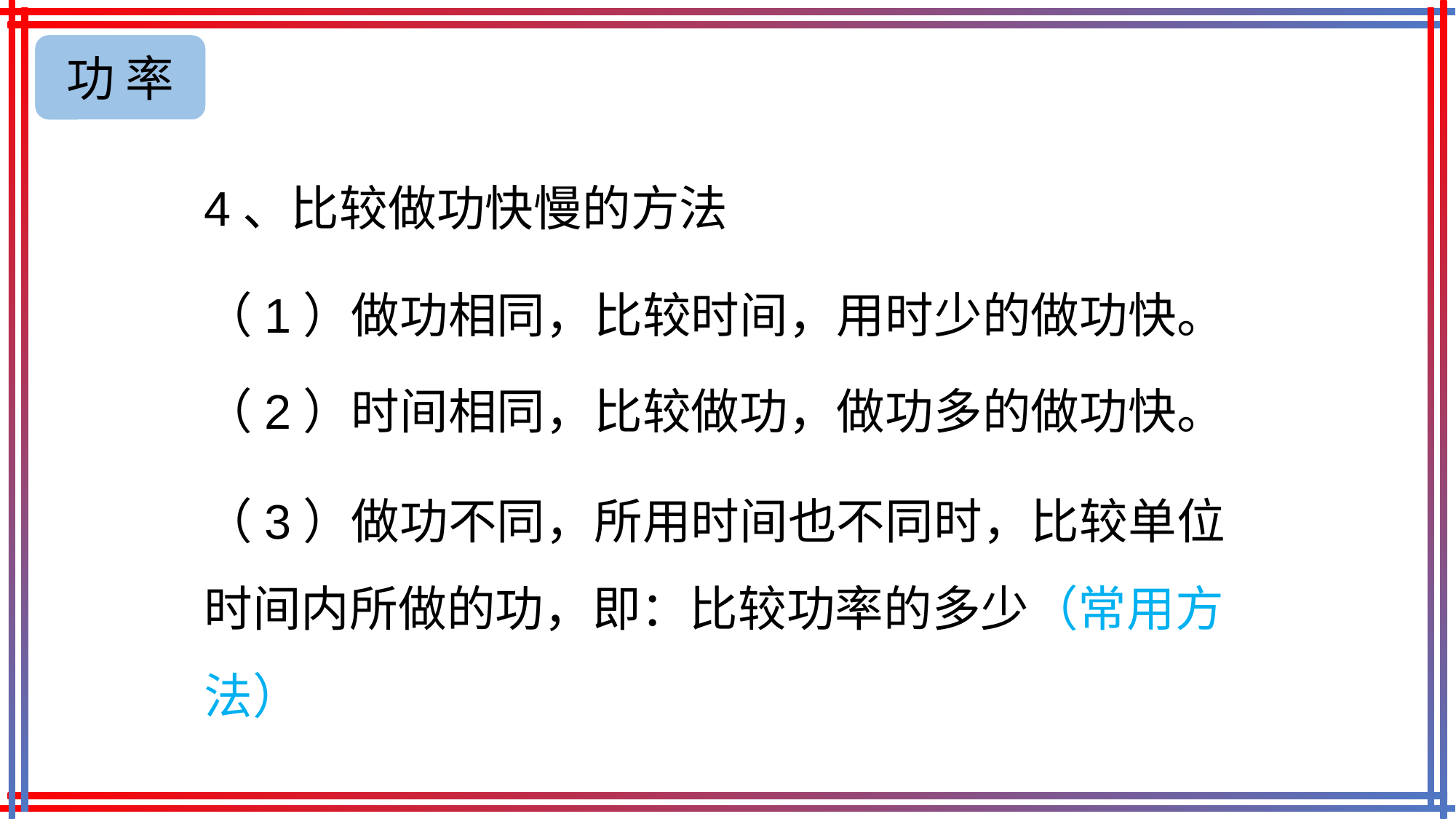

功 率
4、比较做功快慢的方法
（1）做功相同，比较时间，用时少的做功快。
（2）时间相同，比较做功，做功多的做功快。
（3）做功不同，所用时间也不同时，比较单位时间内所做的功，即：比较功率的多少（常用方法）